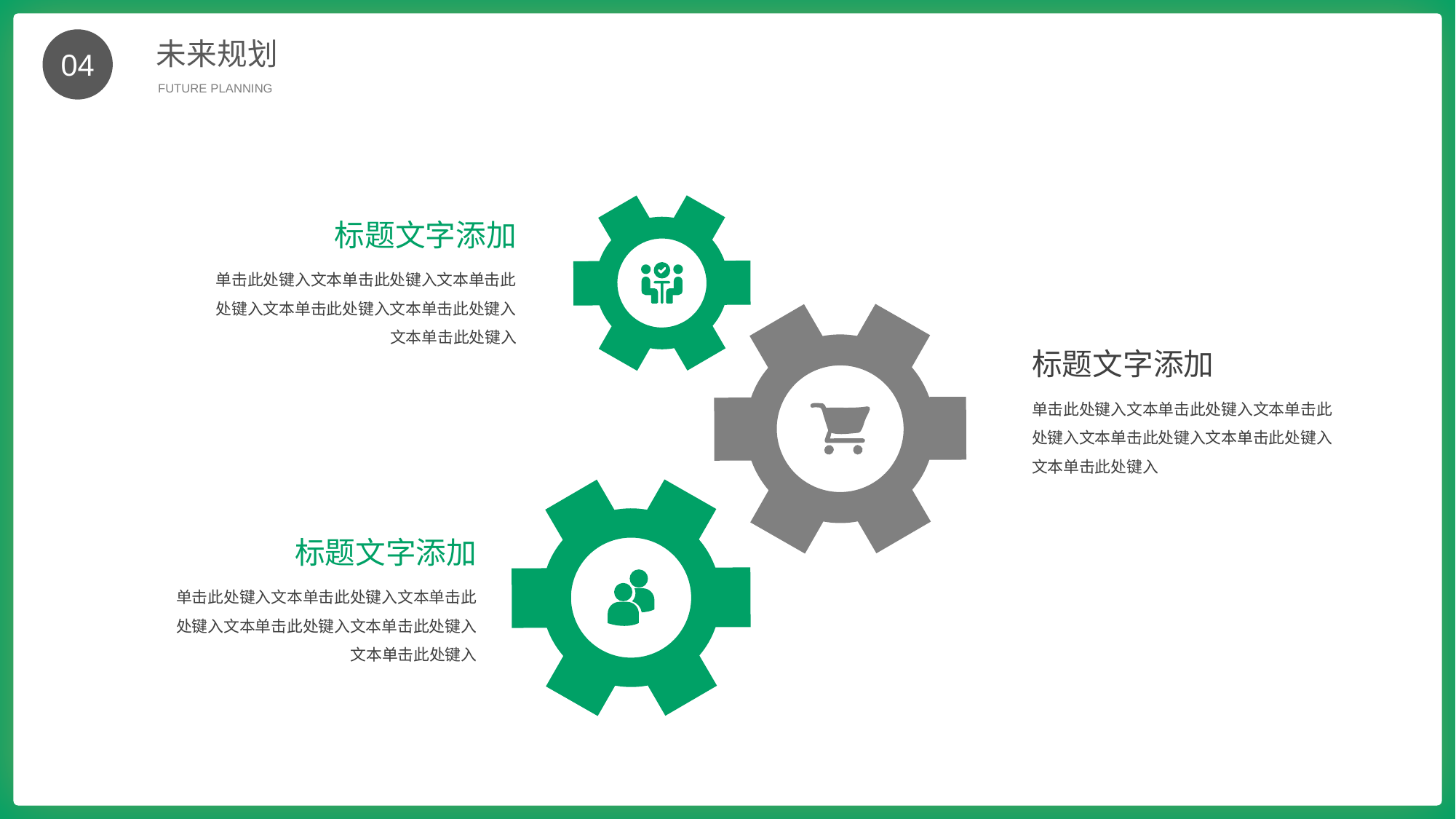

未来规划
FUTURE PLANNING
04

标题文字添加
单击此处键入文本单击此处键入文本单击此处键入文本单击此处键入文本单击此处键入文本单击此处键入

标题文字添加
单击此处键入文本单击此处键入文本单击此处键入文本单击此处键入文本单击此处键入文本单击此处键入

标题文字添加
单击此处键入文本单击此处键入文本单击此处键入文本单击此处键入文本单击此处键入文本单击此处键入